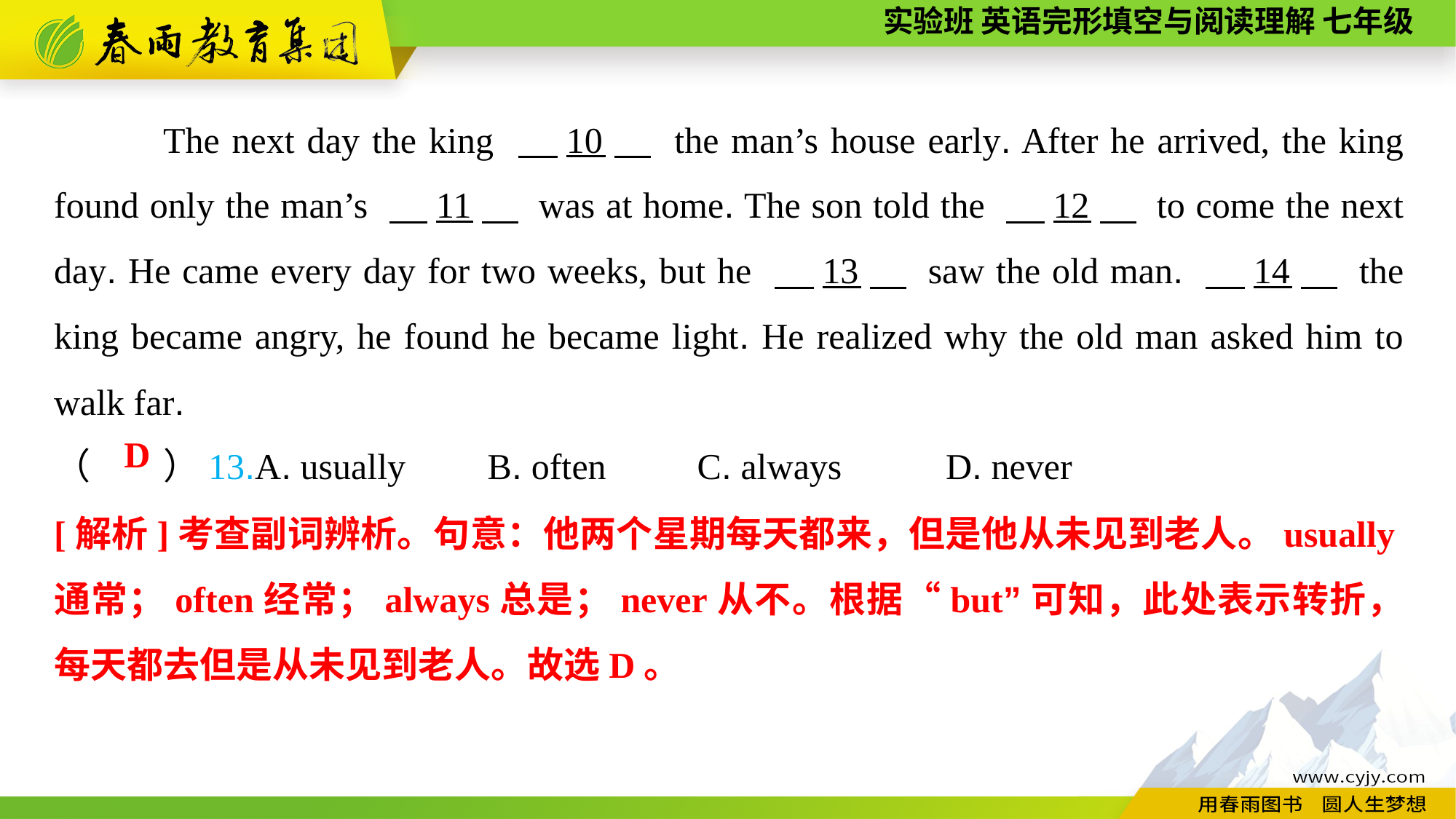

The next day the king 　10　 the man’s house early. After he arrived, the king found only the man’s 　11　 was at home. The son told the 　12　 to come the next day. He came every day for two weeks, but he 　13　 saw the old man. 　14　 the king became angry, he found he became light. He realized why the old man asked him to walk far.
（　　）13.A. usually         B. often          C. always	  D. never
D
[解析]考查副词辨析。句意：他两个星期每天都来，但是他从未见到老人。usually通常；often经常；always总是；never从不。根据“but”可知，此处表示转折，每天都去但是从未见到老人。故选D。